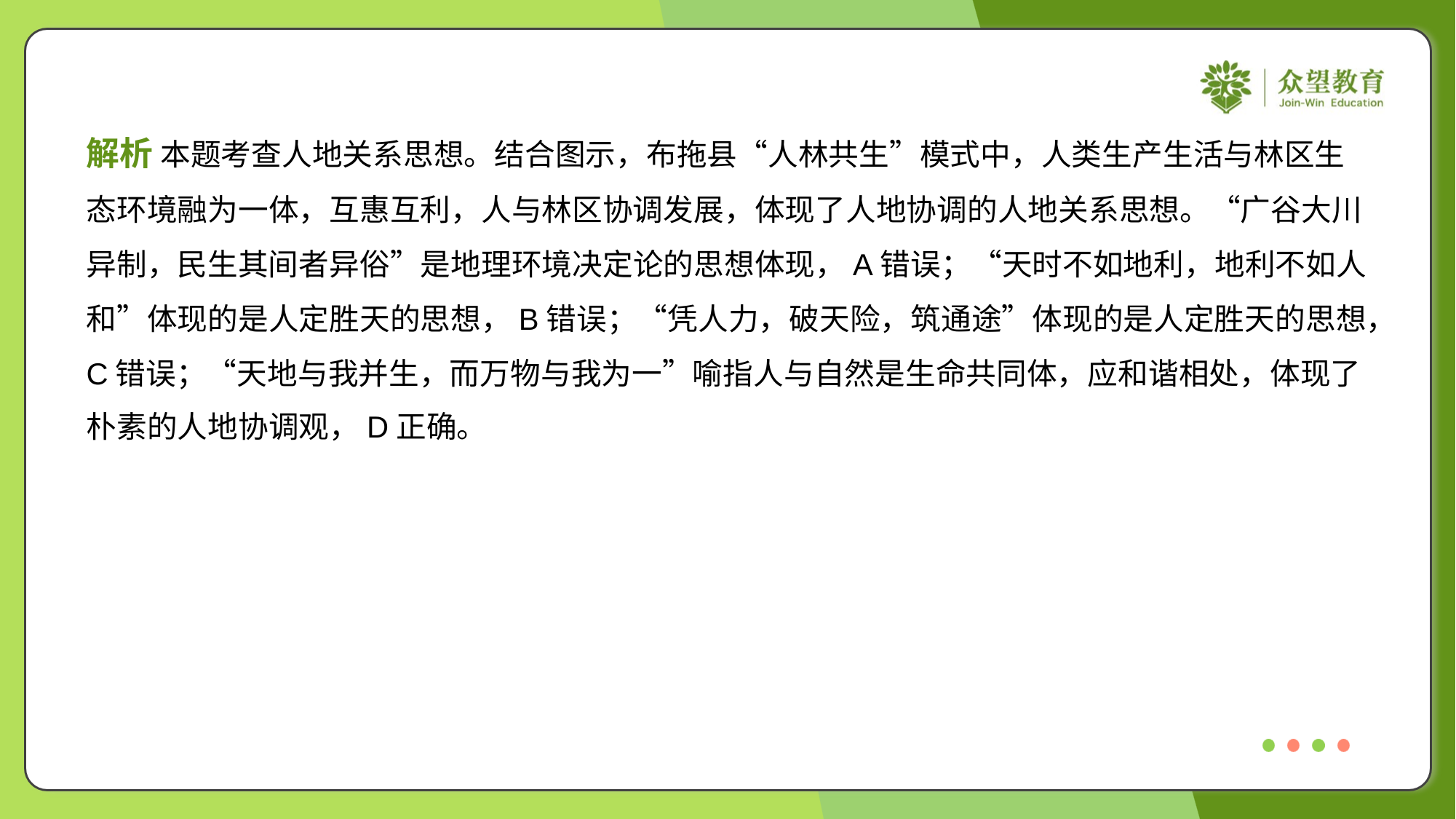

解析 本题考查人地关系思想。结合图示，布拖县“人林共生”模式中，人类生产生活与林区生
态环境融为一体，互惠互利，人与林区协调发展，体现了人地协调的人地关系思想。“广谷大川
异制，民生其间者异俗”是地理环境决定论的思想体现，A错误；“天时不如地利，地利不如人
和”体现的是人定胜天的思想，B错误；“凭人力，破天险，筑通途”体现的是人定胜天的思想，
C错误；“天地与我并生，而万物与我为一”喻指人与自然是生命共同体，应和谐相处，体现了
朴素的人地协调观，D正确。